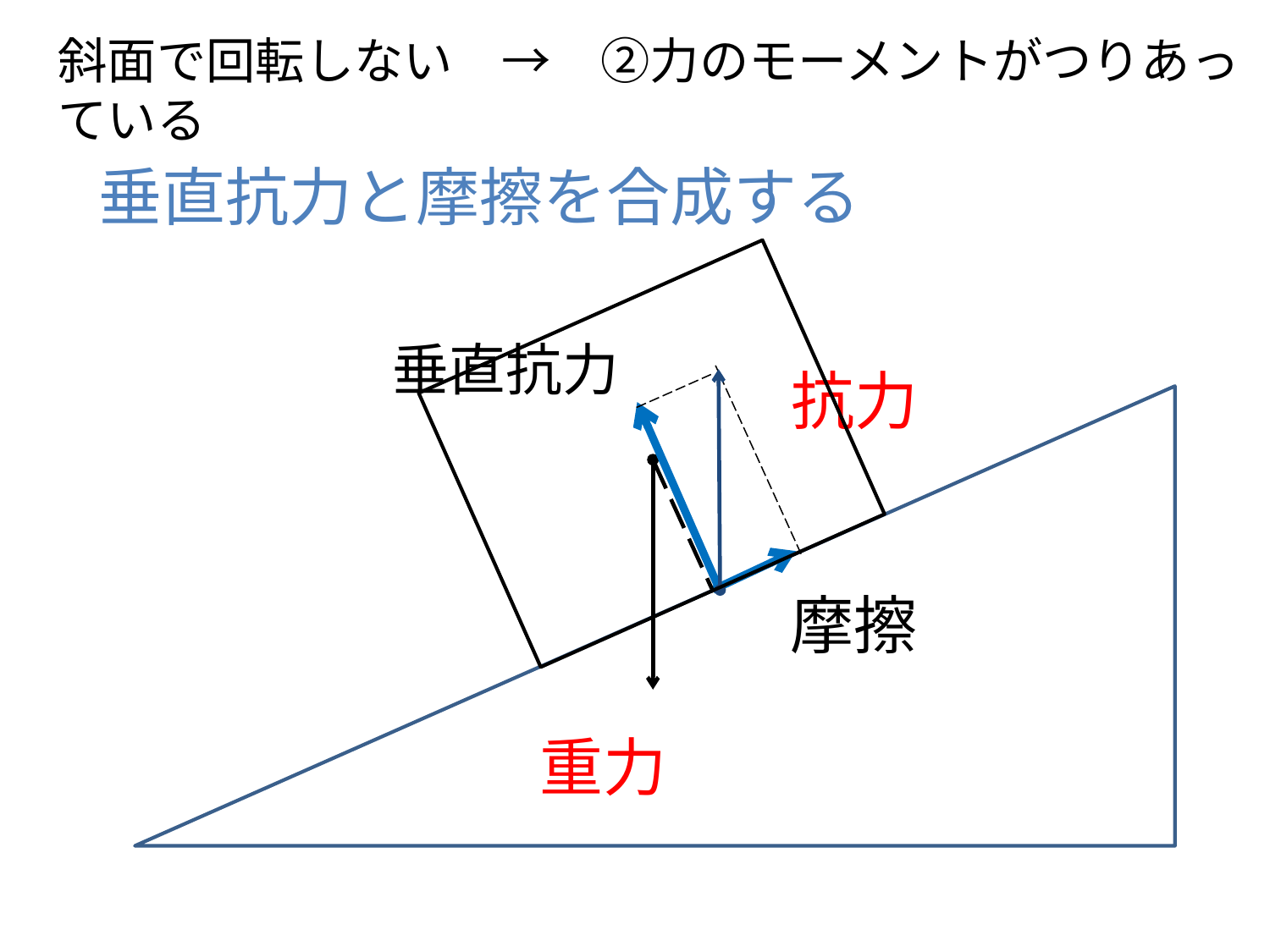

斜面で回転しない　→　②力のモーメントがつりあっている
垂直抗力と摩擦を合成する

垂直抗力
抗力

摩擦
重力